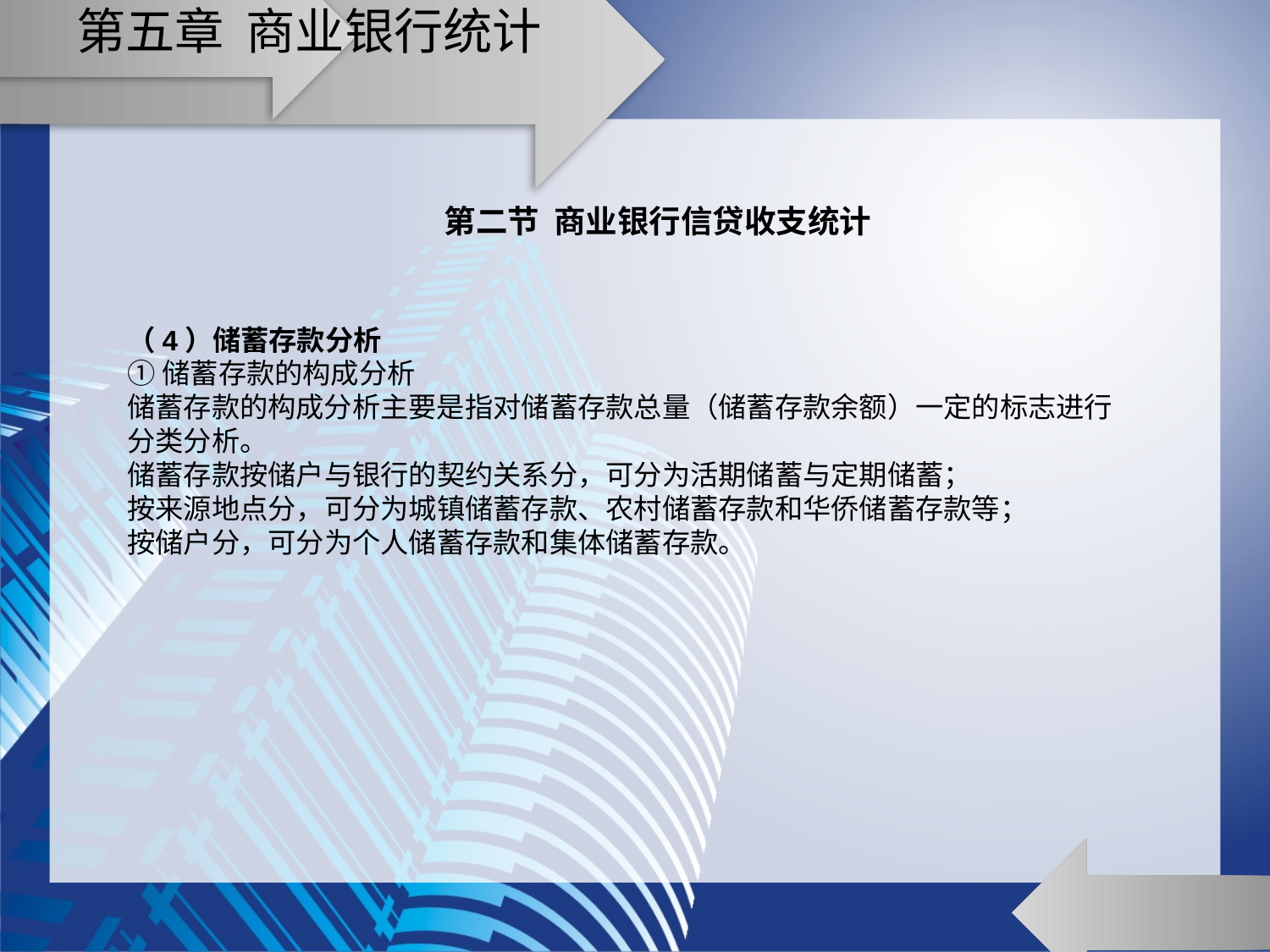

# 第五章  商业银行统计
第二节  商业银行信贷收支统计
（4）储蓄存款分析
①储蓄存款的构成分析
储蓄存款的构成分析主要是指对储蓄存款总量（储蓄存款余额）一定的标志进行分类分析。
储蓄存款按储户与银行的契约关系分，可分为活期储蓄与定期储蓄；
按来源地点分，可分为城镇储蓄存款、农村储蓄存款和华侨储蓄存款等；
按储户分，可分为个人储蓄存款和集体储蓄存款。